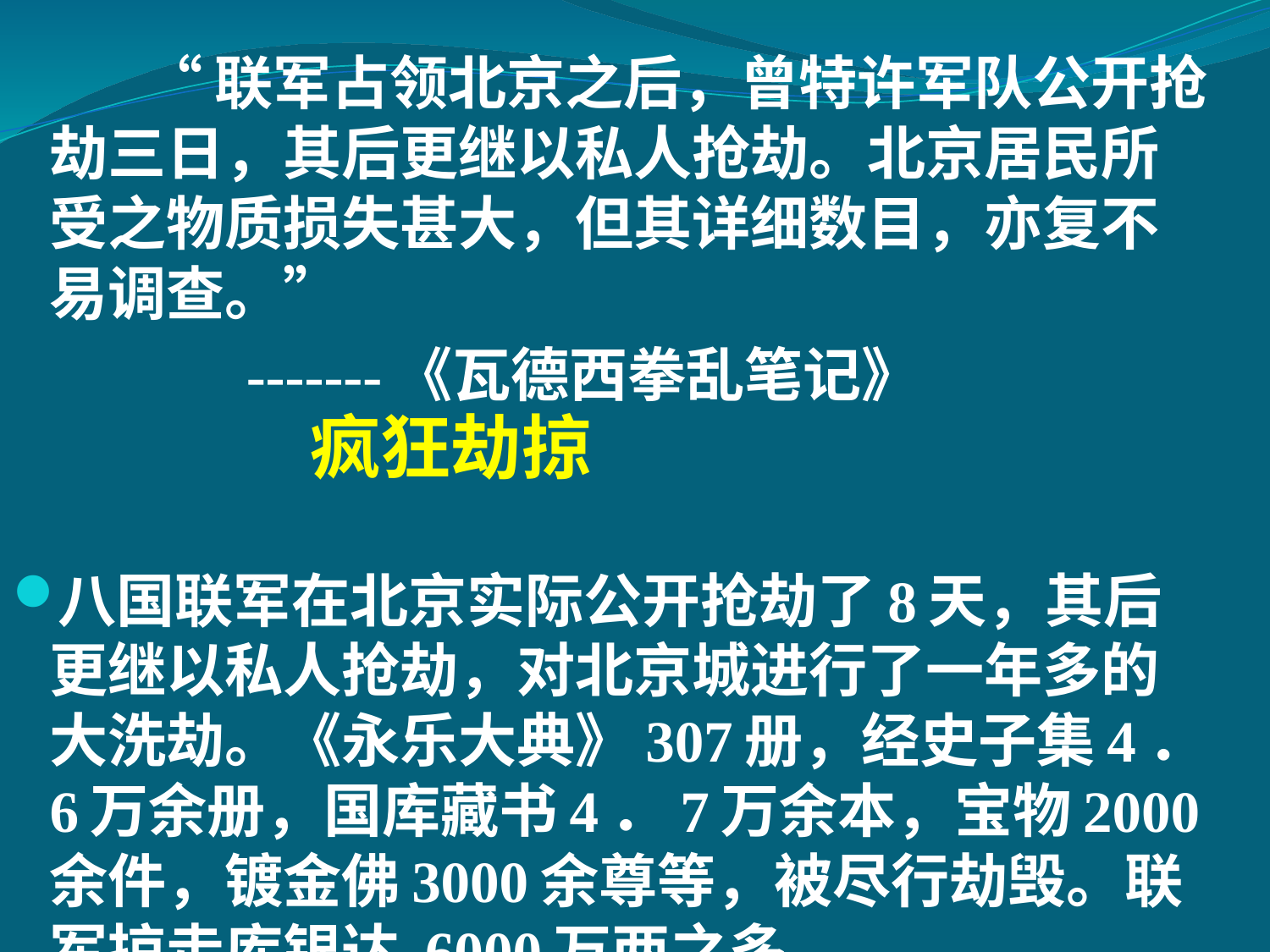

“联军占领北京之后，曾特许军队公开抢劫三日，其后更继以私人抢劫。北京居民所受之物质损失甚大，但其详细数目，亦复不易调查。”
                -------《瓦德西拳乱笔记》

八国联军在北京实际公开抢劫了8天，其后更继以私人抢劫，对北京城进行了一年多的大洗劫。《永乐大典》307册，经史子集4．6万余册，国库藏书4．7万余本，宝物2000余件，镀金佛3000余尊等，被尽行劫毁。联军掠走库银达 6000万两之多
疯狂劫掠